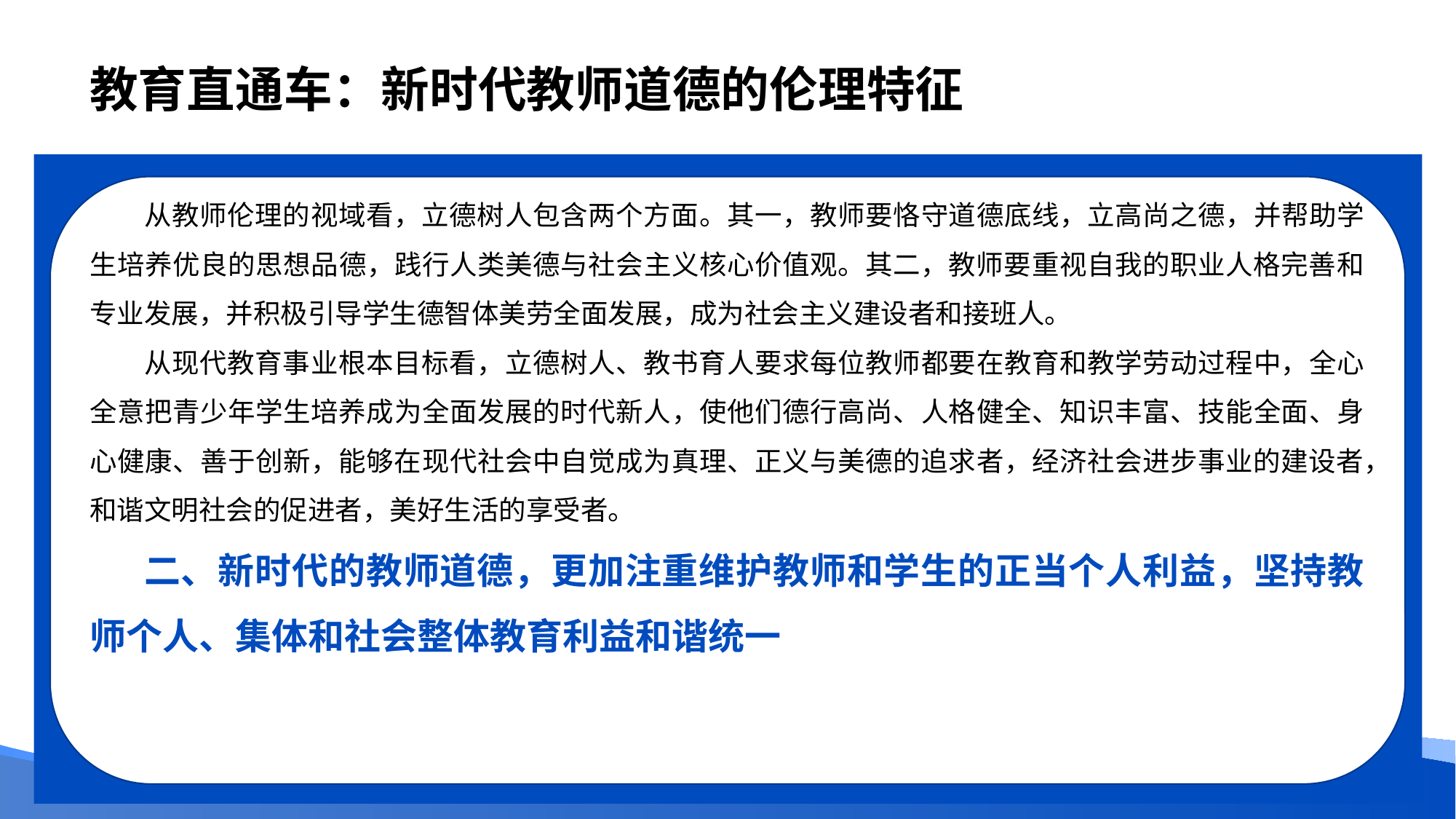

# 教育直通车：新时代教师道德的伦理特征

从教师伦理的视域看，立德树人包含两个方面。其一，教师要恪守道德底线，立高尚之德，并帮助学生培养优良的思想品德，践行人类美德与社会主义核心价值观。其二，教师要重视自我的职业人格完善和专业发展，并积极引导学生德智体美劳全面发展，成为社会主义建设者和接班人。
从现代教育事业根本目标看，立德树人、教书育人要求每位教师都要在教育和教学劳动过程中，全心全意把青少年学生培养成为全面发展的时代新人，使他们德行高尚、人格健全、知识丰富、技能全面、身心健康、善于创新，能够在现代社会中自觉成为真理、正义与美德的追求者，经济社会进步事业的建设者，和谐文明社会的促进者，美好生活的享受者。
二、新时代的教师道德，更加注重维护教师和学生的正当个人利益，坚持教师个人、集体和社会整体教育利益和谐统一